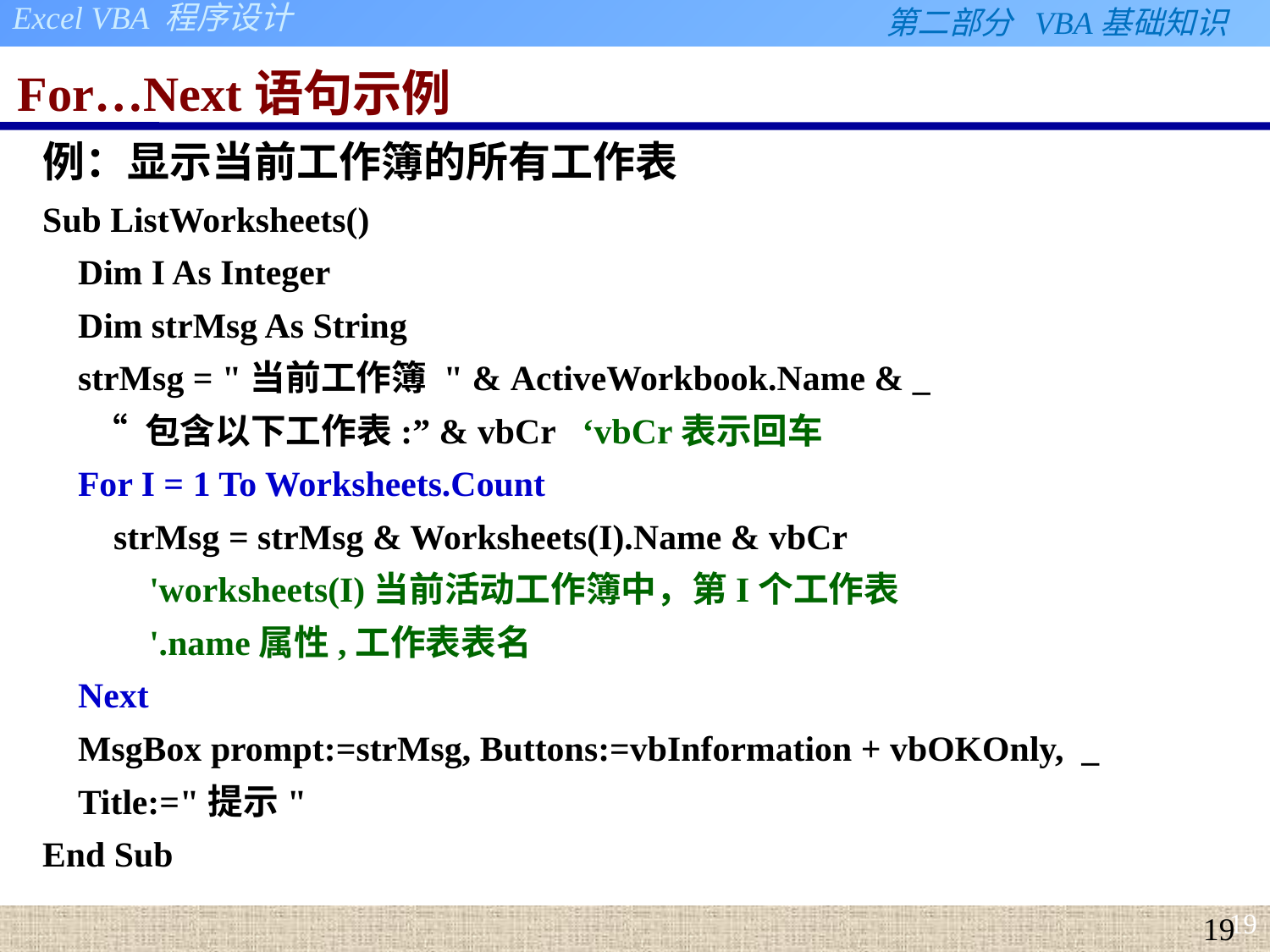

# For…Next语句示例
例：显示当前工作簿的所有工作表
Sub ListWorksheets()
    Dim I As Integer
    Dim strMsg As String
    strMsg = "当前工作簿 " & ActiveWorkbook.Name & _
	“ 包含以下工作表:” & vbCr   ‘vbCr表示回车
    For I = 1 To Worksheets.Count
        strMsg = strMsg & Worksheets(I).Name & vbCr
            'worksheets(I)当前活动工作簿中，第I个工作表
            '.name属性,工作表表名
    Next
    MsgBox prompt:=strMsg, Buttons:=vbInformation + vbOKOnly,  _
    Title:="提示"
End Sub
19